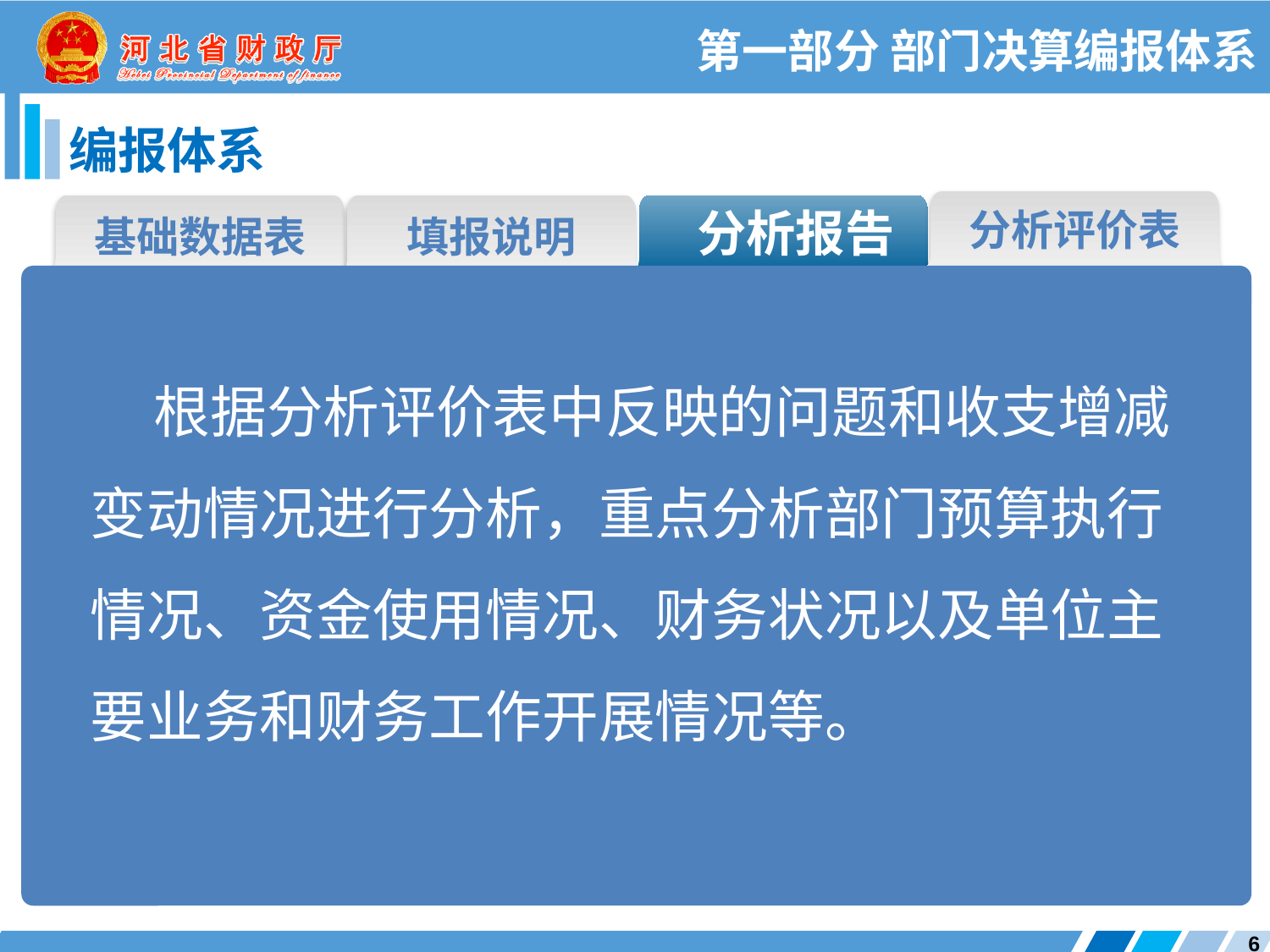

第一部分 部门决算编报体系
编报体系

分析报告
分析评价表
基础数据表
填报说明

根据分析评价表中反映的问题和收支增减变动情况进行分析，重点分析部门预算执行情况、资金使用情况、财务状况以及单位主要业务和财务工作开展情况等。
6